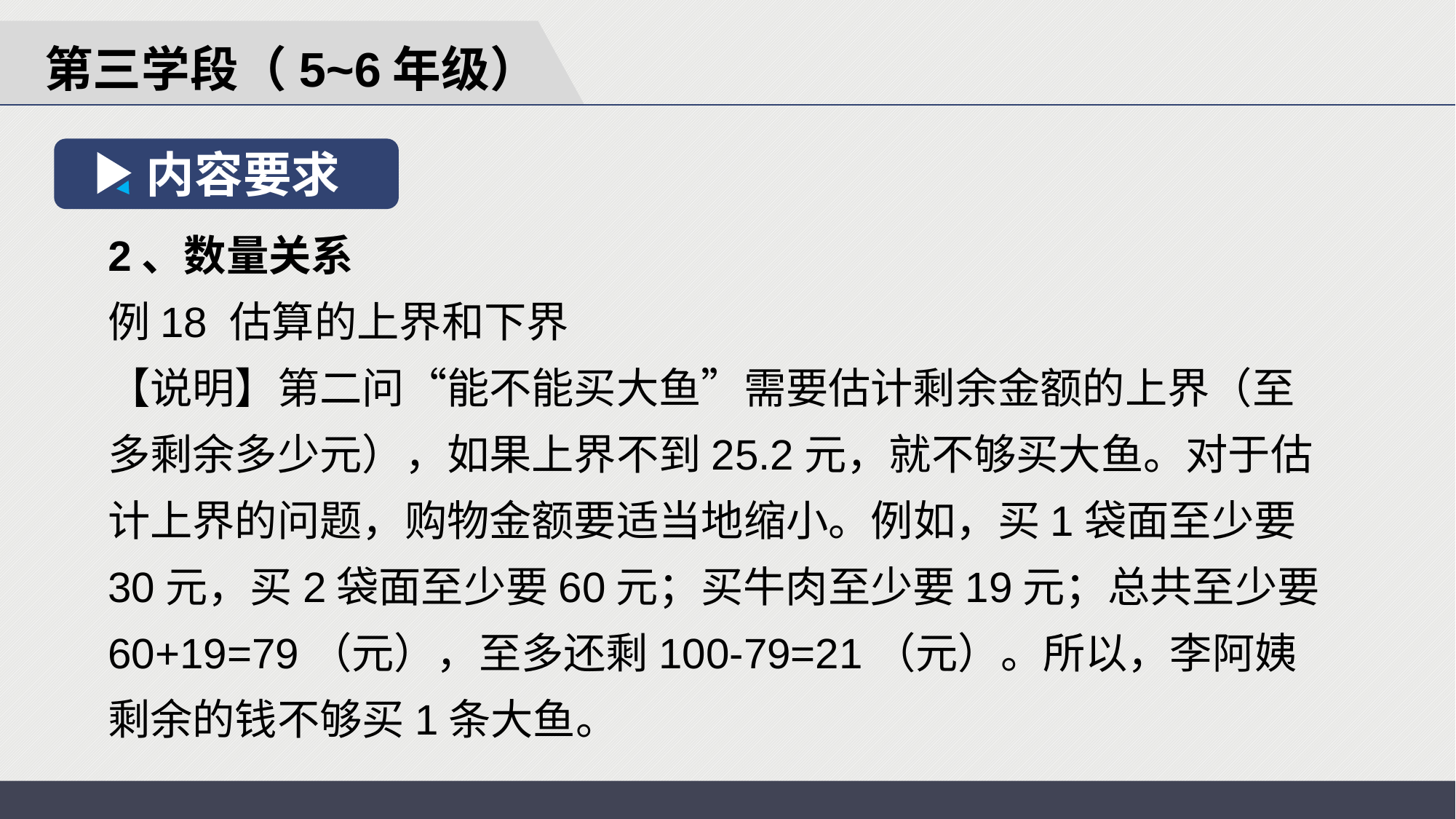

第三学段（5~6年级）
内容要求

2、数量关系
例18 估算的上界和下界
【说明】第二问“能不能买大鱼”需要估计剩余金额的上界（至多剩余多少元），如果上界不到25.2元，就不够买大鱼。对于估计上界的问题，购物金额要适当地缩小。例如，买1袋面至少要30元，买2袋面至少要60元；买牛肉至少要19元；总共至少要60+19=79（元），至多还剩100-79=21（元）。所以，李阿姨剩余的钱不够买1条大鱼。